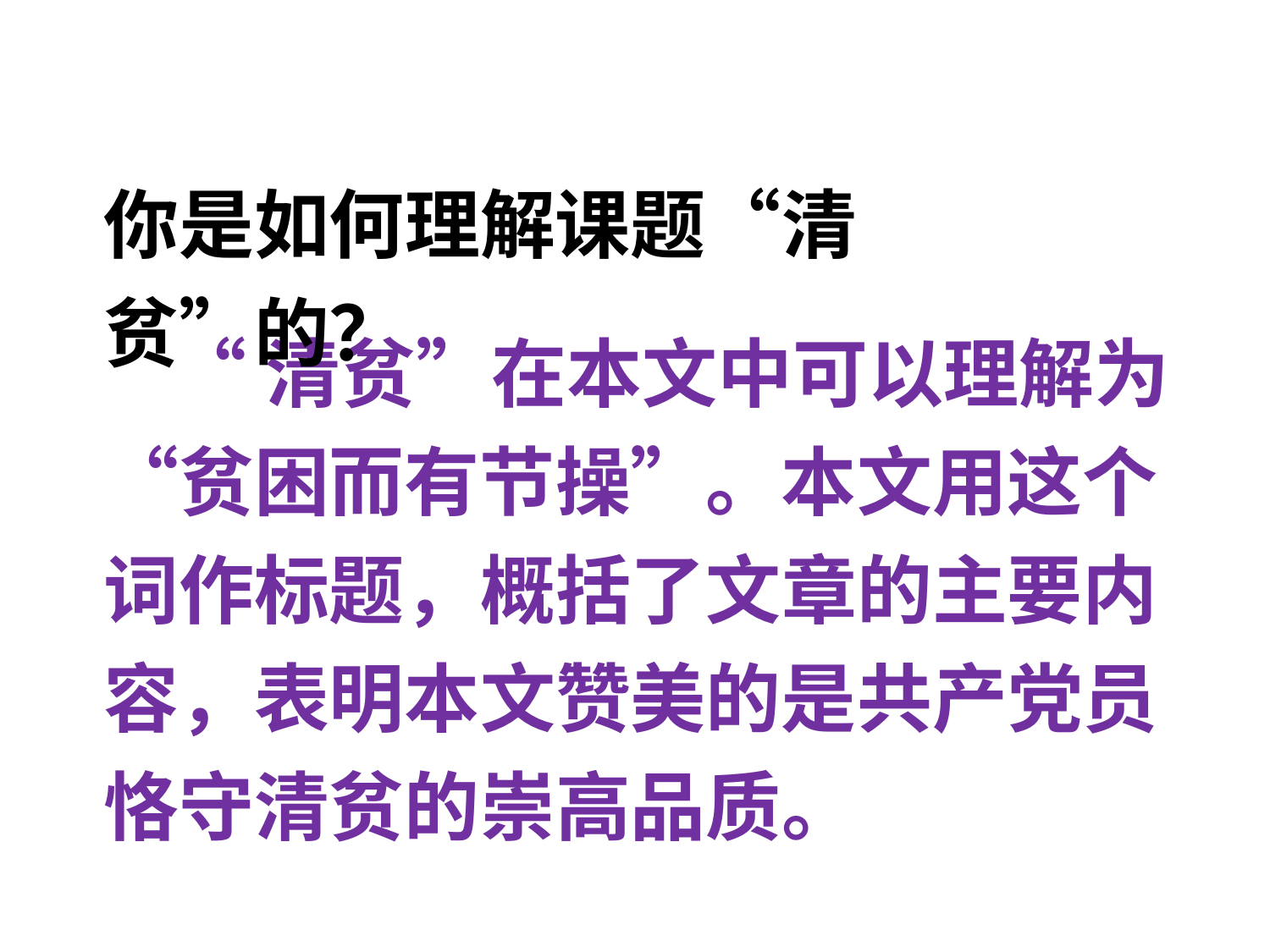

你是如何理解课题“清贫”的？
    “清贫”在本文中可以理解为“贫困而有节操”。本文用这个词作标题，概括了文章的主要内容，表明本文赞美的是共产党员恪守清贫的崇高品质。